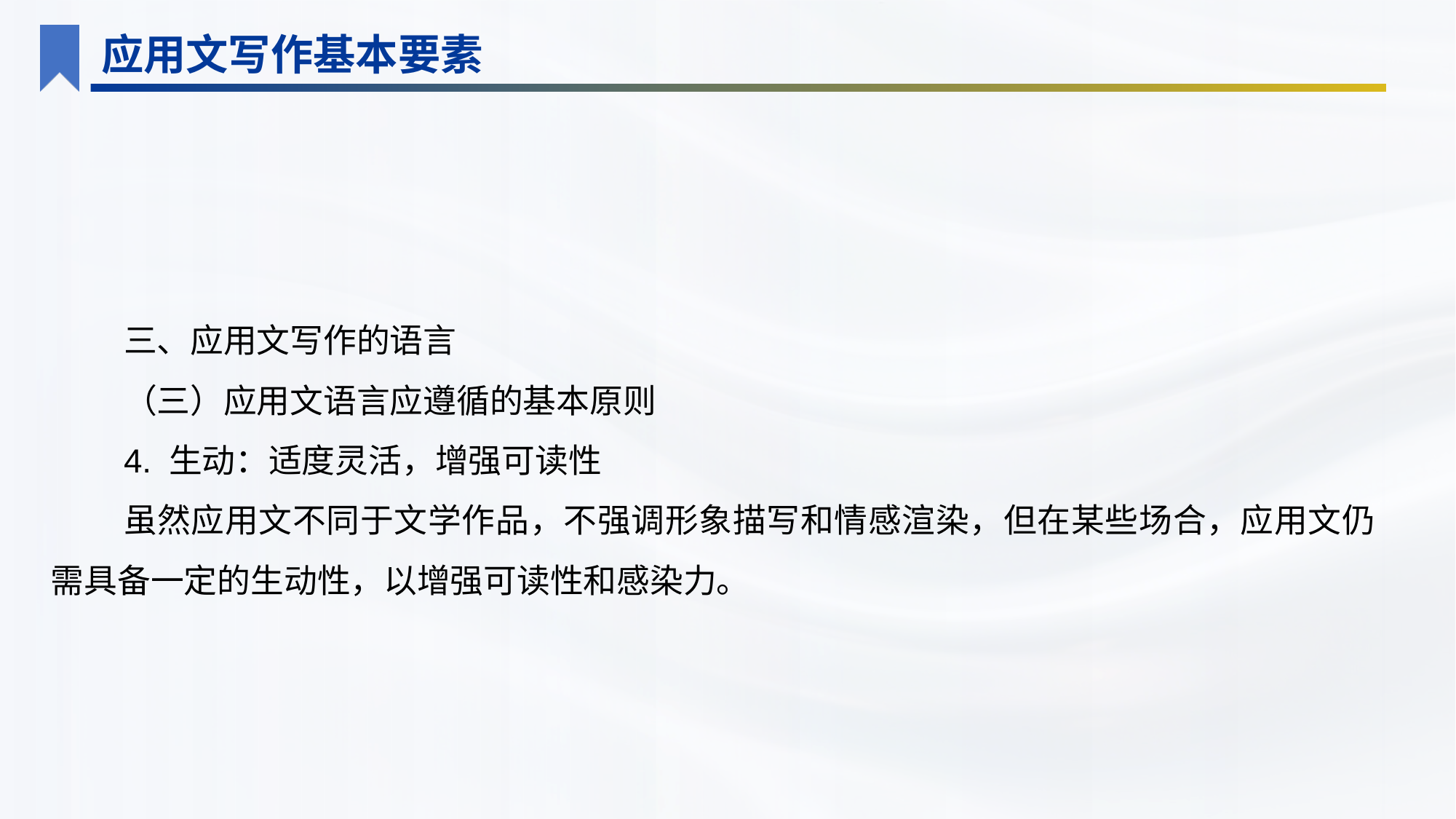

应用文写作基本要素
三、应用文写作的语言
（三）应用文语言应遵循的基本原则
4. 生动：适度灵活，增强可读性
虽然应用文不同于文学作品，不强调形象描写和情感渲染，但在某些场合，应用文仍需具备一定的生动性，以增强可读性和感染力。